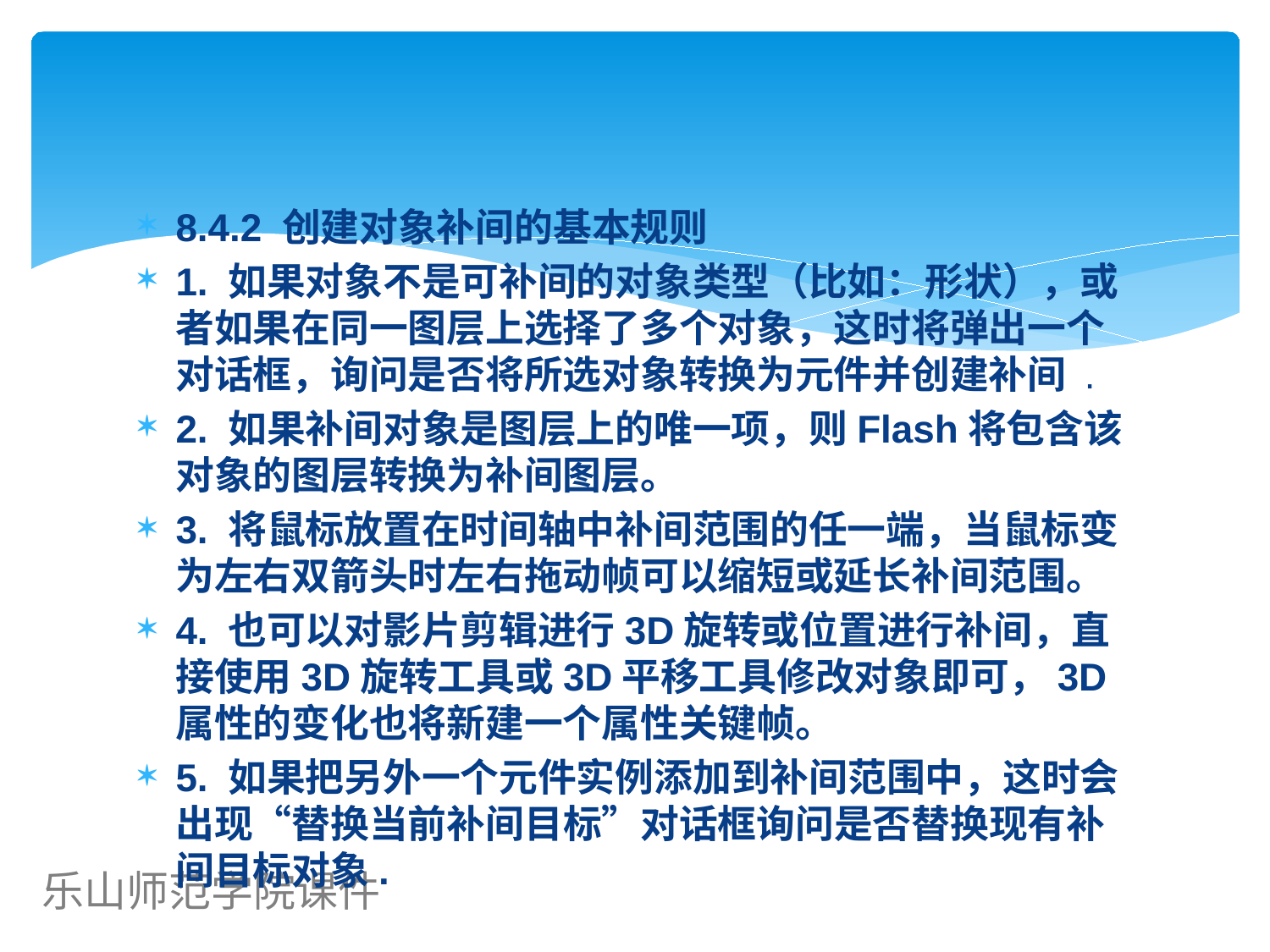

8.4.2 创建对象补间的基本规则
1. 如果对象不是可补间的对象类型（比如：形状），或者如果在同一图层上选择了多个对象，这时将弹出一个对话框，询问是否将所选对象转换为元件并创建补间 .
2. 如果补间对象是图层上的唯一项，则Flash将包含该对象的图层转换为补间图层。
3. 将鼠标放置在时间轴中补间范围的任一端，当鼠标变为左右双箭头时左右拖动帧可以缩短或延长补间范围。
4. 也可以对影片剪辑进行3D旋转或位置进行补间，直接使用3D旋转工具或3D平移工具修改对象即可，3D属性的变化也将新建一个属性关键帧。
5. 如果把另外一个元件实例添加到补间范围中，这时会出现“替换当前补间目标”对话框询问是否替换现有补间目标对象.